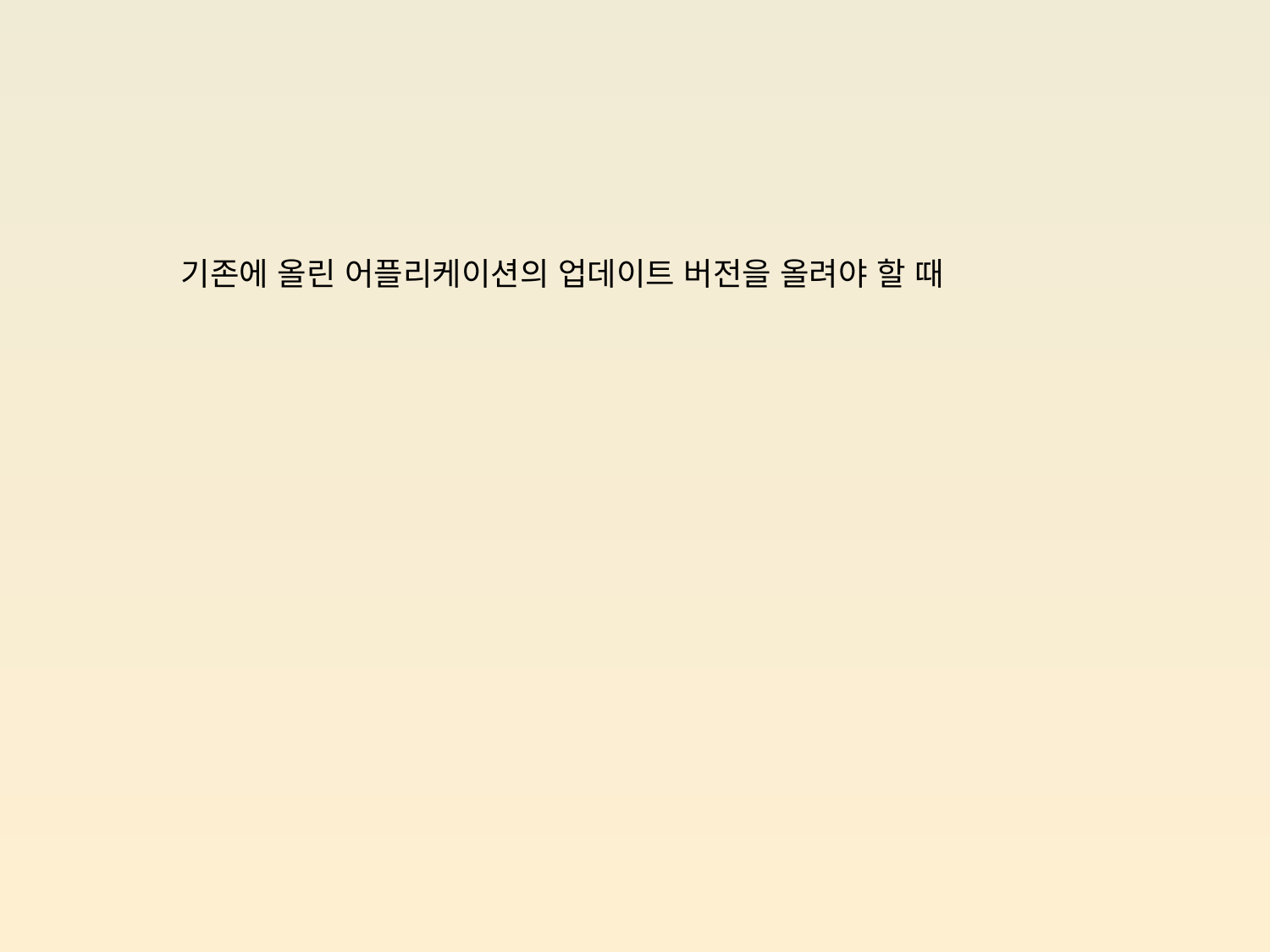

기존에 올린 어플리케이션의 업데이트 버전을 올려야 할 때